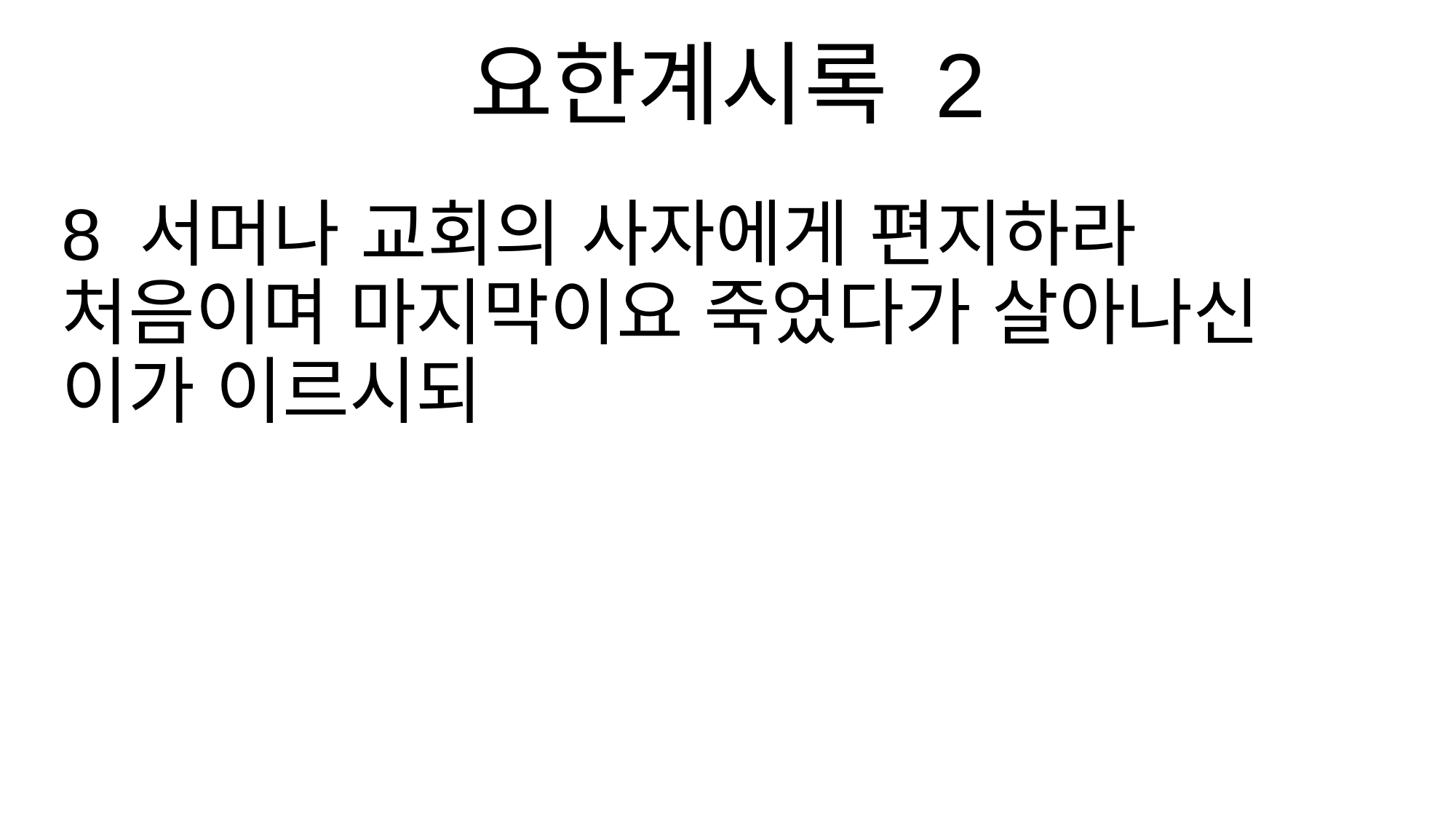

요한계시록 2
8 서머나 교회의 사자에게 편지하라 처음이며 마지막이요 죽었다가 살아나신 이가 이르시되